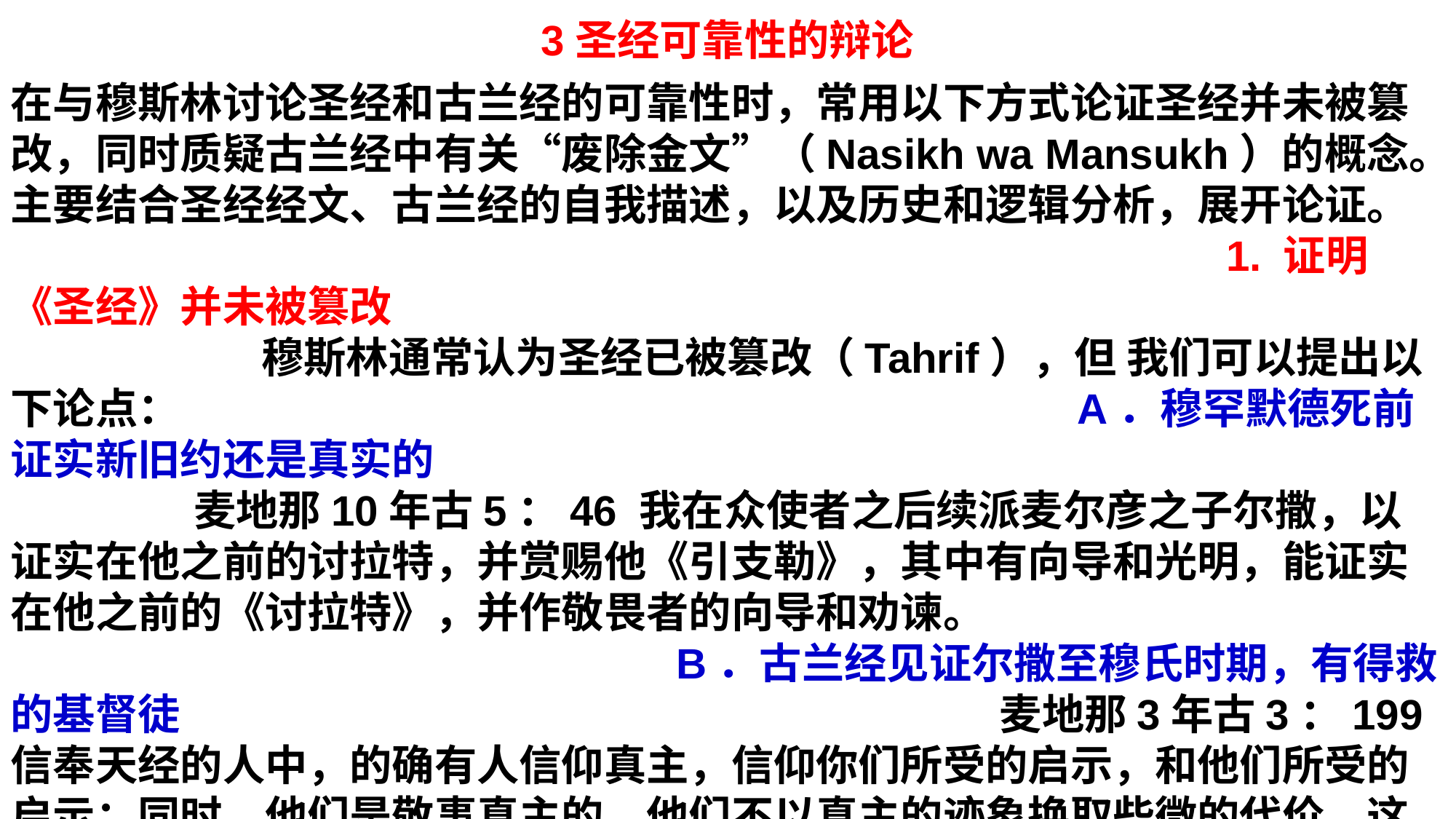

3圣经可靠性的辩论
在与穆斯林讨论圣经和古兰经的可靠性时，常用以下方式论证圣经并未被篡改，同时质疑古兰经中有关“废除金文”（Nasikh wa Mansukh）的概念。主要结合圣经经文、古兰经的自我描述，以及历史和逻辑分析，展开论证。                                                                                                                                 1. 证明《圣经》并未被篡改                                                                                                                                        穆斯林通常认为圣经已被篡改（Tahrif），但 我们可以提出以下论点：                                                                                            A．穆罕默德死前证实新旧约还是真实的                                                                                                                            麦地那10年古5：46 我在众使者之后续派麦尔彦之子尔撒，以证实在他之前的讨拉特，并赏赐他《引支勒》，其中有向导和光明，能证实在他之前的《讨拉特》，并作敬畏者的向导和劝谏。                                                                                                                    B．古兰经见证尔撒至穆氏时期，有得救的基督徒                                                                                     麦地那3年古3：199信奉天经的人中，的确有人信仰真主，信仰你们所受的启示，和他们所受的启示；同时，他们是敬事真主的，他们不以真主的迹象换取些微的代价，这等人，将在他们的主那里享受他们的报酬。真主确是清算神速的。